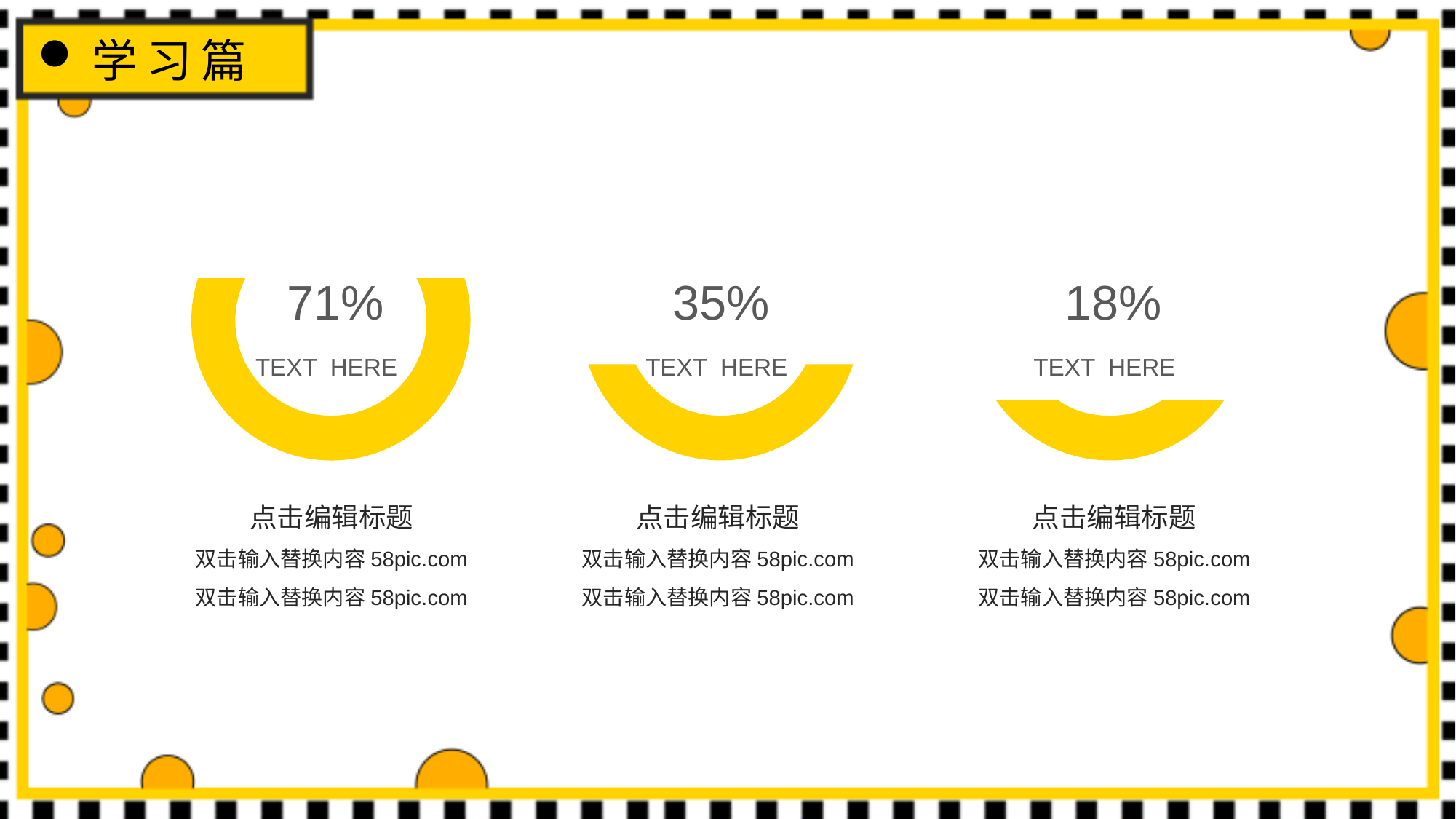

学习篇
71%
35%
18%

TEXT  HERE
TEXT  HERE
TEXT  HERE

点击编辑标题
点击编辑标题
点击编辑标题
双击输入替换内容58pic.com
双击输入替换内容58pic.com
双击输入替换内容58pic.com
双击输入替换内容58pic.com
双击输入替换内容58pic.com
双击输入替换内容58pic.com